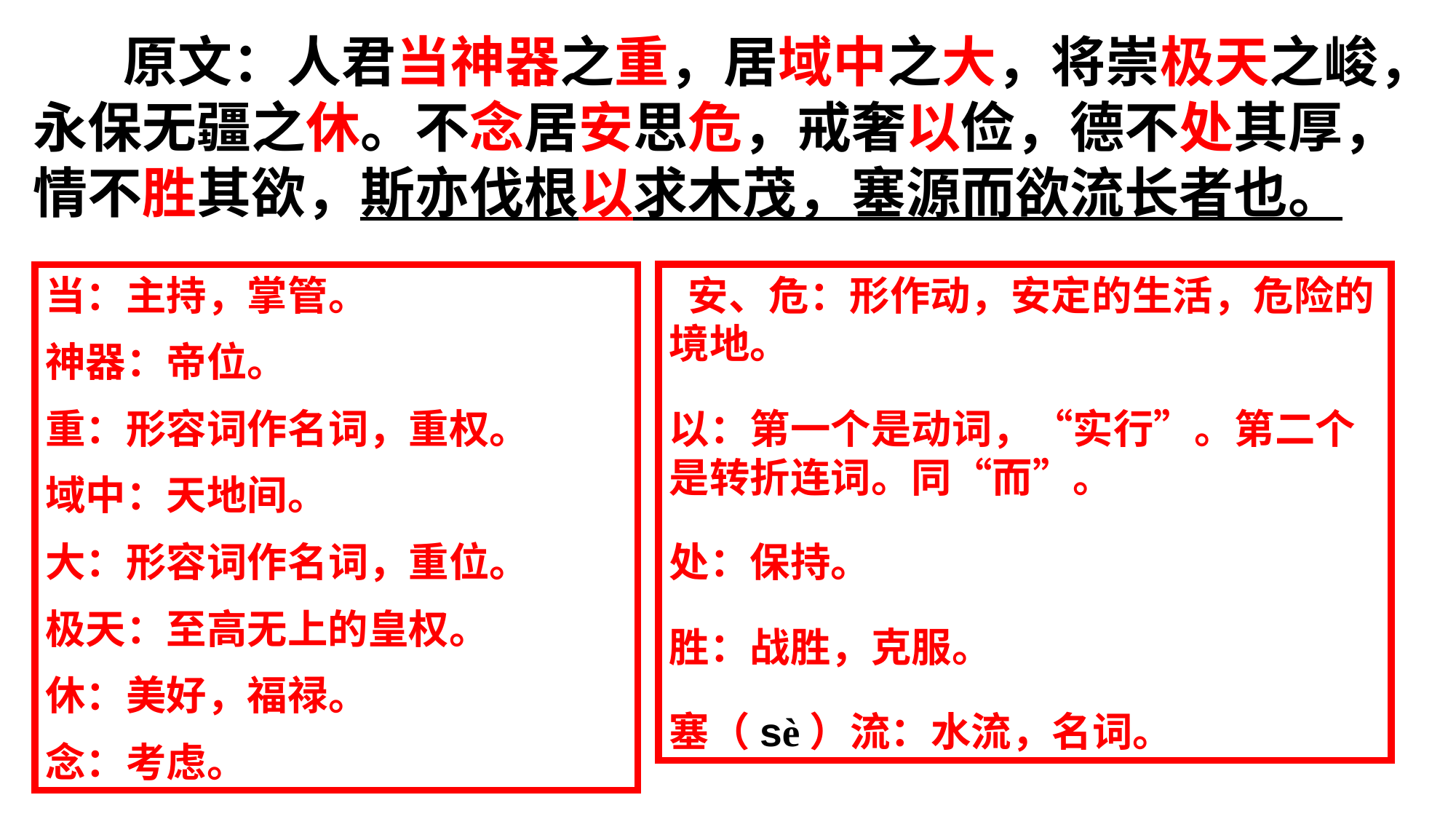

原文：人君当神器之重，居域中之大，将崇极天之峻，永保无疆之休。不念居安思危，戒奢以俭，德不处其厚，情不胜其欲，斯亦伐根以求木茂，塞源而欲流长者也。
当：主持，掌管。
神器：帝位。
重：形容词作名词，重权。
域中：天地间。
大：形容词作名词，重位。
极天：至高无上的皇权。
休：美好，福禄。
念：考虑。
 安、危：形作动，安定的生活，危险的境地。
以：第一个是动词，“实行”。第二个是转折连词。同“而”。
处：保持。
胜：战胜，克服。
塞（sè）流：水流，名词。